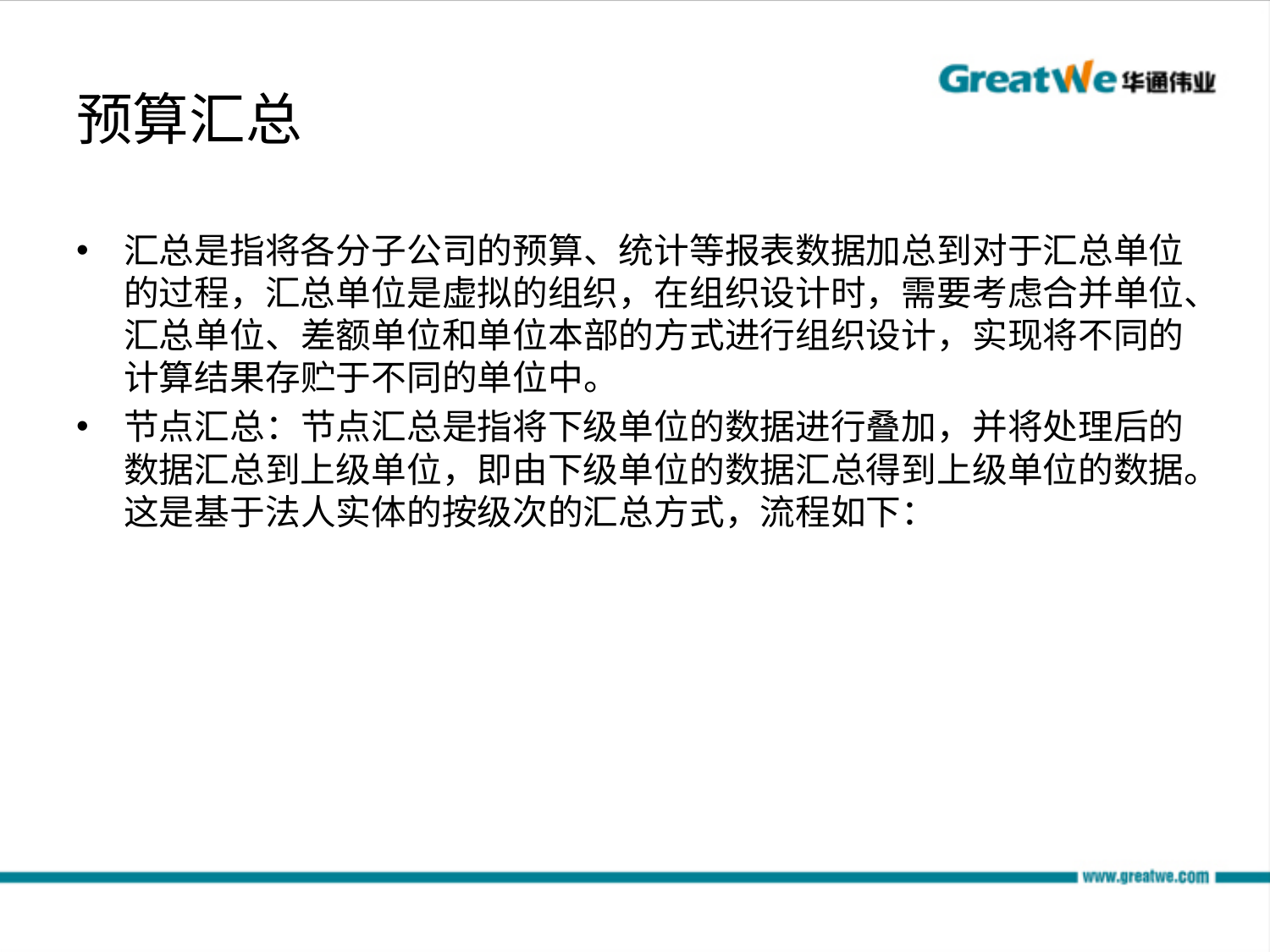

# 预算汇总
汇总是指将各分子公司的预算、统计等报表数据加总到对于汇总单位的过程，汇总单位是虚拟的组织，在组织设计时，需要考虑合并单位、汇总单位、差额单位和单位本部的方式进行组织设计，实现将不同的计算结果存贮于不同的单位中。
节点汇总：节点汇总是指将下级单位的数据进行叠加，并将处理后的数据汇总到上级单位，即由下级单位的数据汇总得到上级单位的数据。这是基于法人实体的按级次的汇总方式，流程如下：